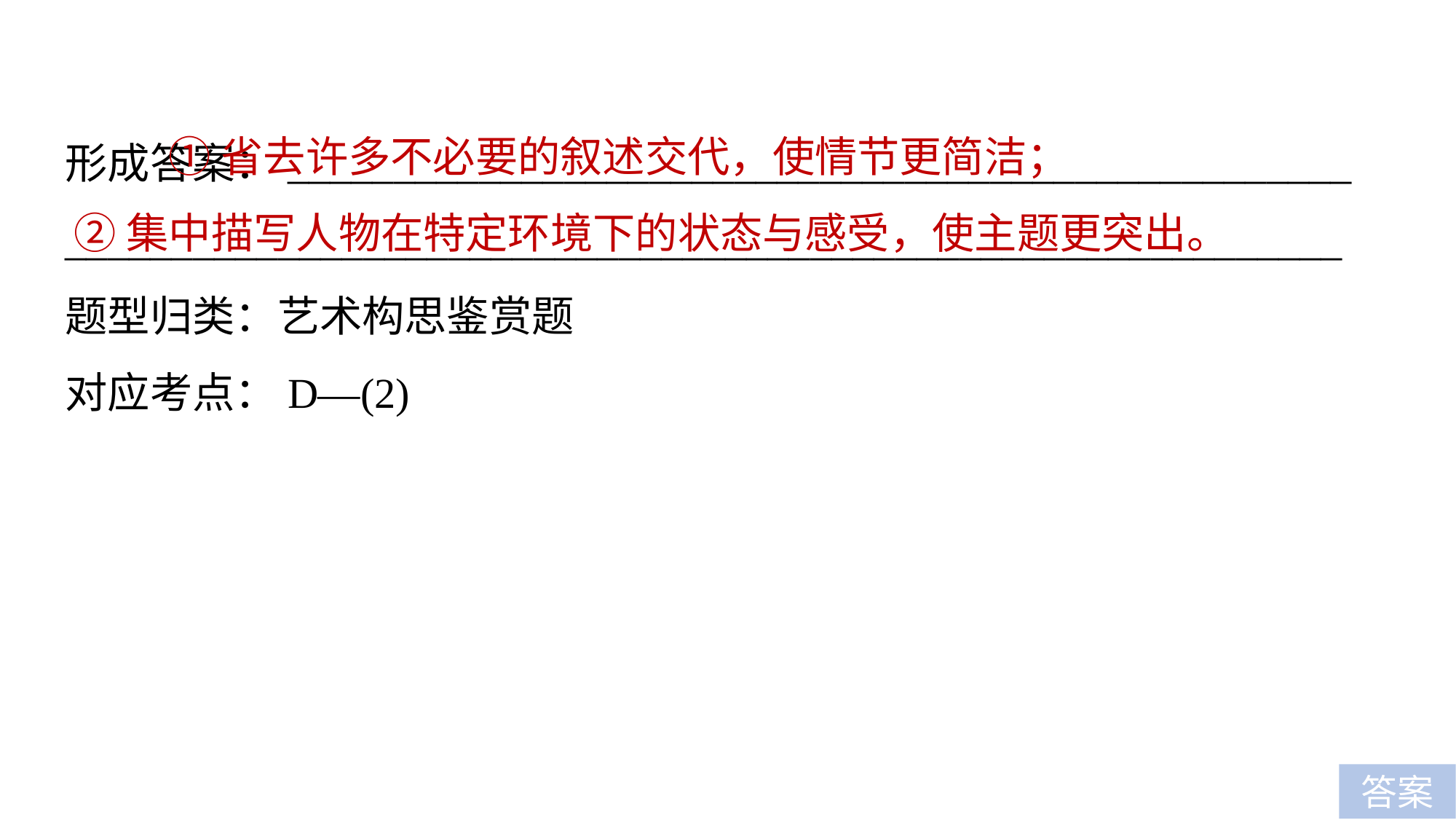

①省去许多不必要的叙述交代，使情节更简洁；
②集中描写人物在特定环境下的状态与感受，使主题更突出。
形成答案：__________________________________________________
____________________________________________________________
题型归类：艺术构思鉴赏题
对应考点：D—(2)
答案